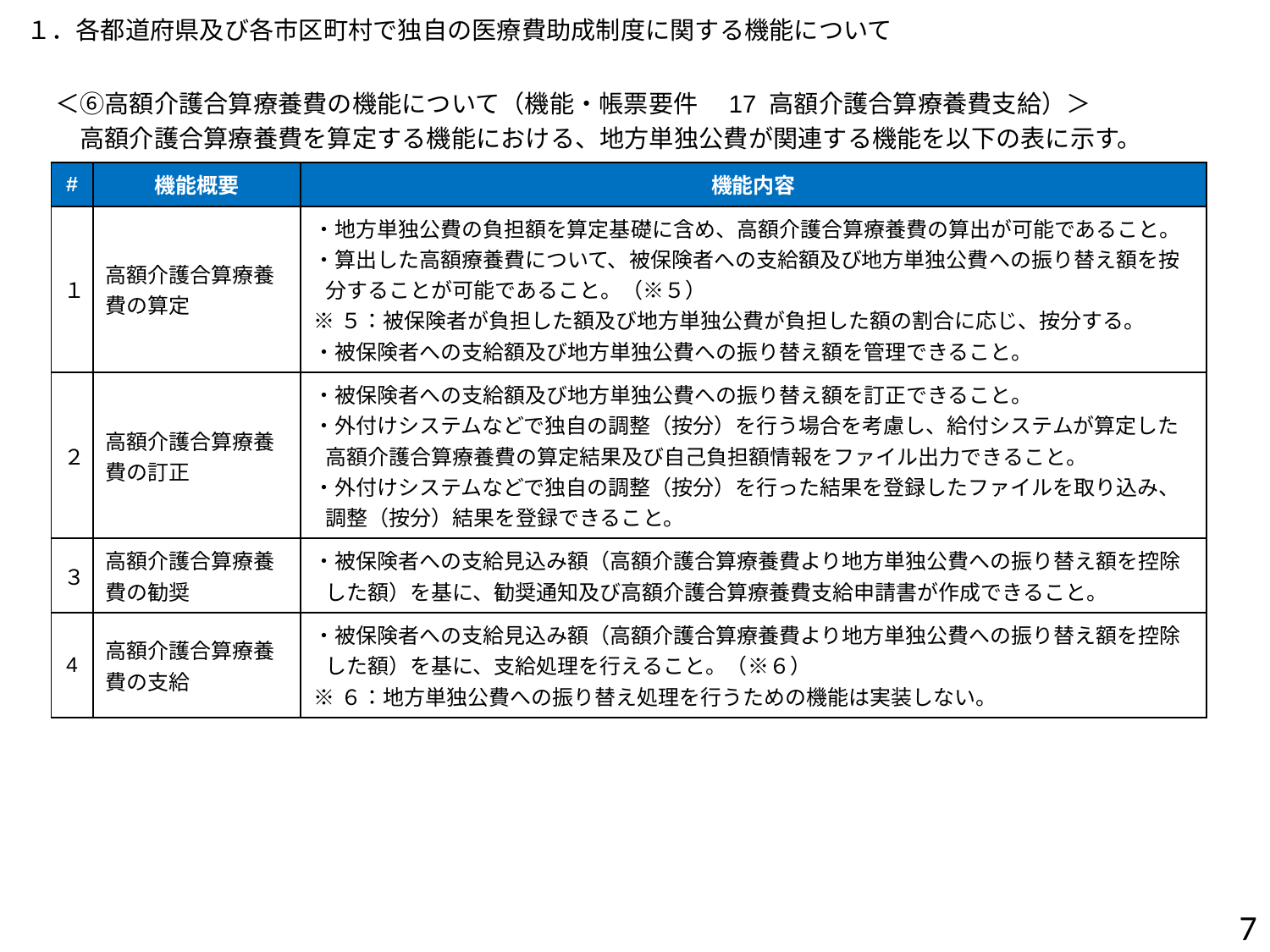

１．各都道府県及び各市区町村で独自の医療費助成制度に関する機能について
＜⑥高額介護合算療養費の機能について（機能・帳票要件　17 高額介護合算療養費支給）＞
　高額介護合算療養費を算定する機能における、地方単独公費が関連する機能を以下の表に示す。

| # | 機能概要 | 機能内容 |
| --- | --- | --- |
| １ | 高額介護合算療養費の算定 | ・地方単独公費の負担額を算定基礎に含め、高額介護合算療養費の算出が可能であること。 ・算出した高額療養費について、被保険者への支給額及び地方単独公費への振り替え額を按分することが可能であること。（※５） ※５：被保険者が負担した額及び地方単独公費が負担した額の割合に応じ、按分する。 ・被保険者への支給額及び地方単独公費への振り替え額を管理できること。 |
| ２ | 高額介護合算療養費の訂正 | ・被保険者への支給額及び地方単独公費への振り替え額を訂正できること。 ・外付けシステムなどで独自の調整（按分）を行う場合を考慮し、給付システムが算定した高額介護合算療養費の算定結果及び自己負担額情報をファイル出力できること。 ・外付けシステムなどで独自の調整（按分）を行った結果を登録したファイルを取り込み、調整（按分）結果を登録できること。 |
| ３ | 高額介護合算療養費の勧奨 | ・被保険者への支給見込み額（高額介護合算療養費より地方単独公費への振り替え額を控除した額）を基に、勧奨通知及び高額介護合算療養費支給申請書が作成できること。 |
| 4 | 高額介護合算療養費の支給 | ・被保険者への支給見込み額（高額介護合算療養費より地方単独公費への振り替え額を控除した額）を基に、支給処理を行えること。（※６） ※６：地方単独公費への振り替え処理を行うための機能は実装しない。 |
7